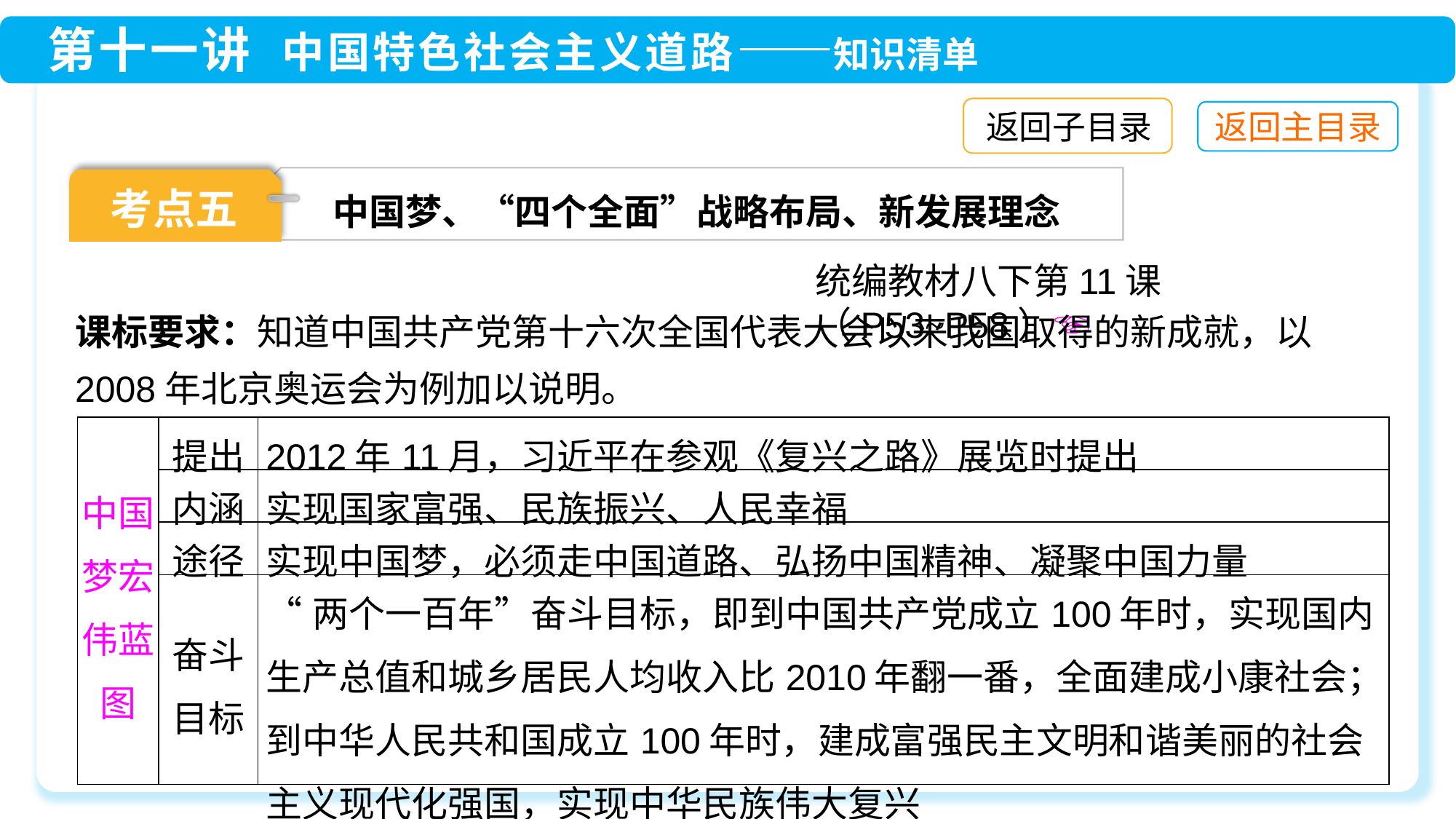

返回子目录

中国梦、“四个全面”战略布局、新发展理念

考点五

统编教材八下第11课（P53~P58）☜
课标要求：知道中国共产党第十六次全国代表大会以来我国取得的新成就，以2008年北京奥运会为例加以说明。
| 中国梦宏伟蓝图 | 提出 | 2012年11月，习近平在参观《复兴之路》展览时提出 |
| --- | --- | --- |
|  | 内涵 | 实现国家富强、民族振兴、人民幸福 |
|  | 途径 | 实现中国梦，必须走中国道路、弘扬中国精神、凝聚中国力量 |
|  | 奋斗目标 | “两个一百年”奋斗目标，即到中国共产党成立100年时，实现国内生产总值和城乡居民人均收入比2010年翻一番，全面建成小康社会；到中华人民共和国成立100年时，建成富强民主文明和谐美丽的社会主义现代化强国，实现中华民族伟大复兴 |